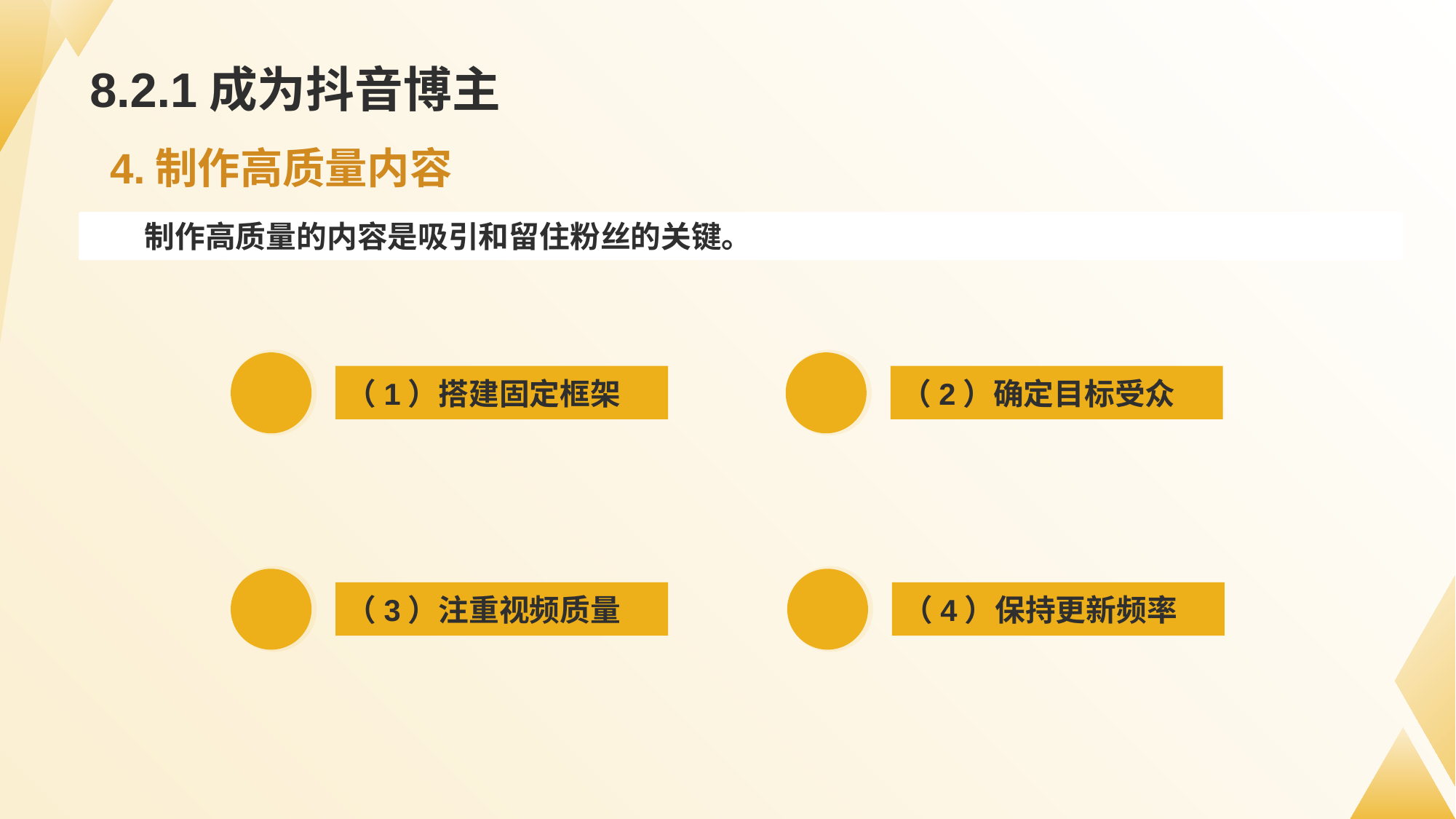

# 8.2.1成为抖音博主
4.制作高质量内容
制作高质量的内容是吸引和留住粉丝的关键。

（1）搭建固定框架

（2）确定目标受众

（3）注重视频质量

（4）保持更新频率